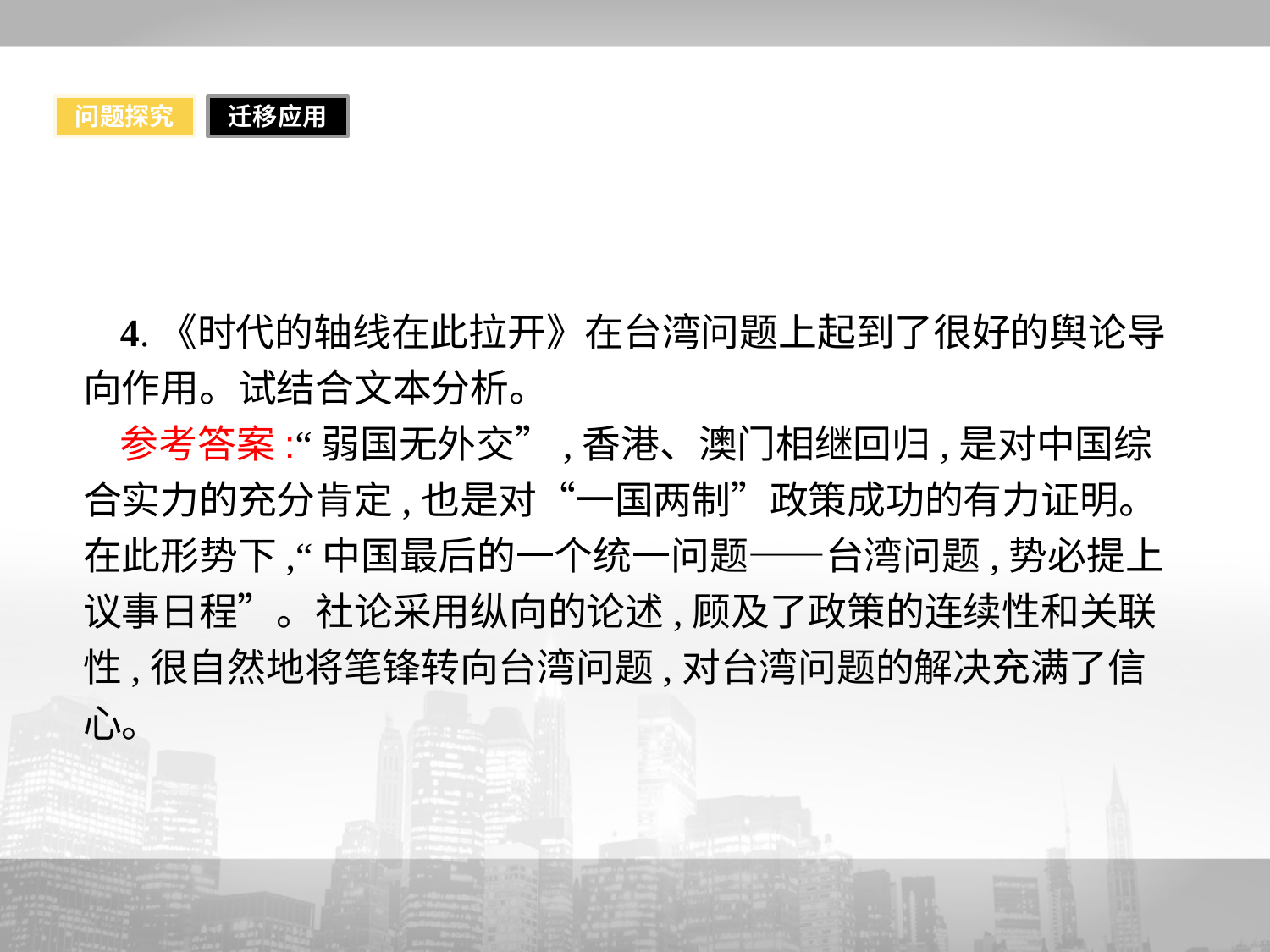

问题探究
迁移应用
4.《时代的轴线在此拉开》在台湾问题上起到了很好的舆论导向作用。试结合文本分析。
参考答案:“弱国无外交”,香港、澳门相继回归,是对中国综合实力的充分肯定,也是对“一国两制”政策成功的有力证明。在此形势下,“中国最后的一个统一问题——台湾问题,势必提上议事日程”。社论采用纵向的论述,顾及了政策的连续性和关联性,很自然地将笔锋转向台湾问题,对台湾问题的解决充满了信心。